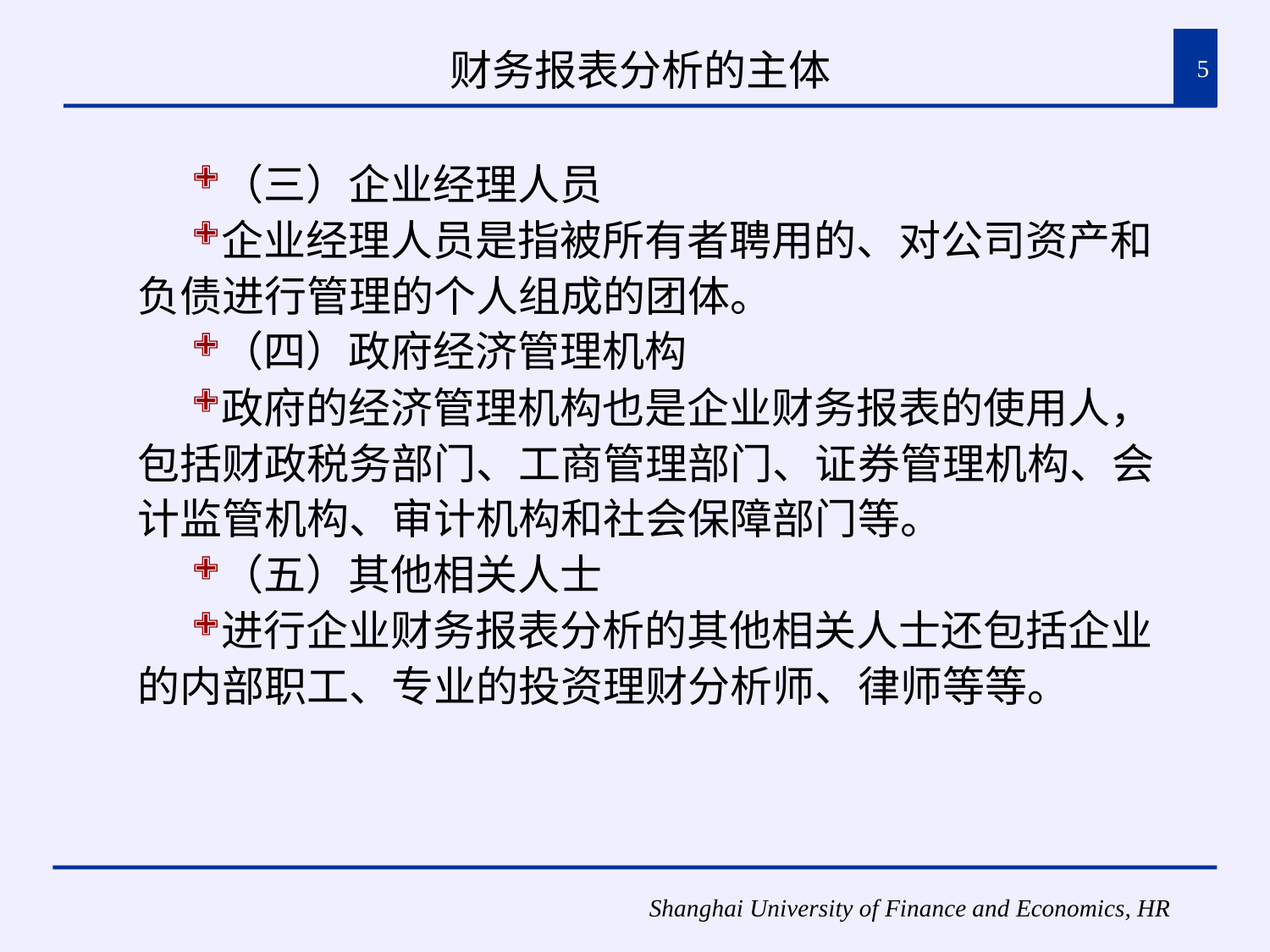

# 财务报表分析的主体
5
（三）企业经理人员
企业经理人员是指被所有者聘用的、对公司资产和负债进行管理的个人组成的团体。
（四）政府经济管理机构
政府的经济管理机构也是企业财务报表的使用人，包括财政税务部门、工商管理部门、证券管理机构、会计监管机构、审计机构和社会保障部门等。
（五）其他相关人士
进行企业财务报表分析的其他相关人士还包括企业的内部职工、专业的投资理财分析师、律师等等。